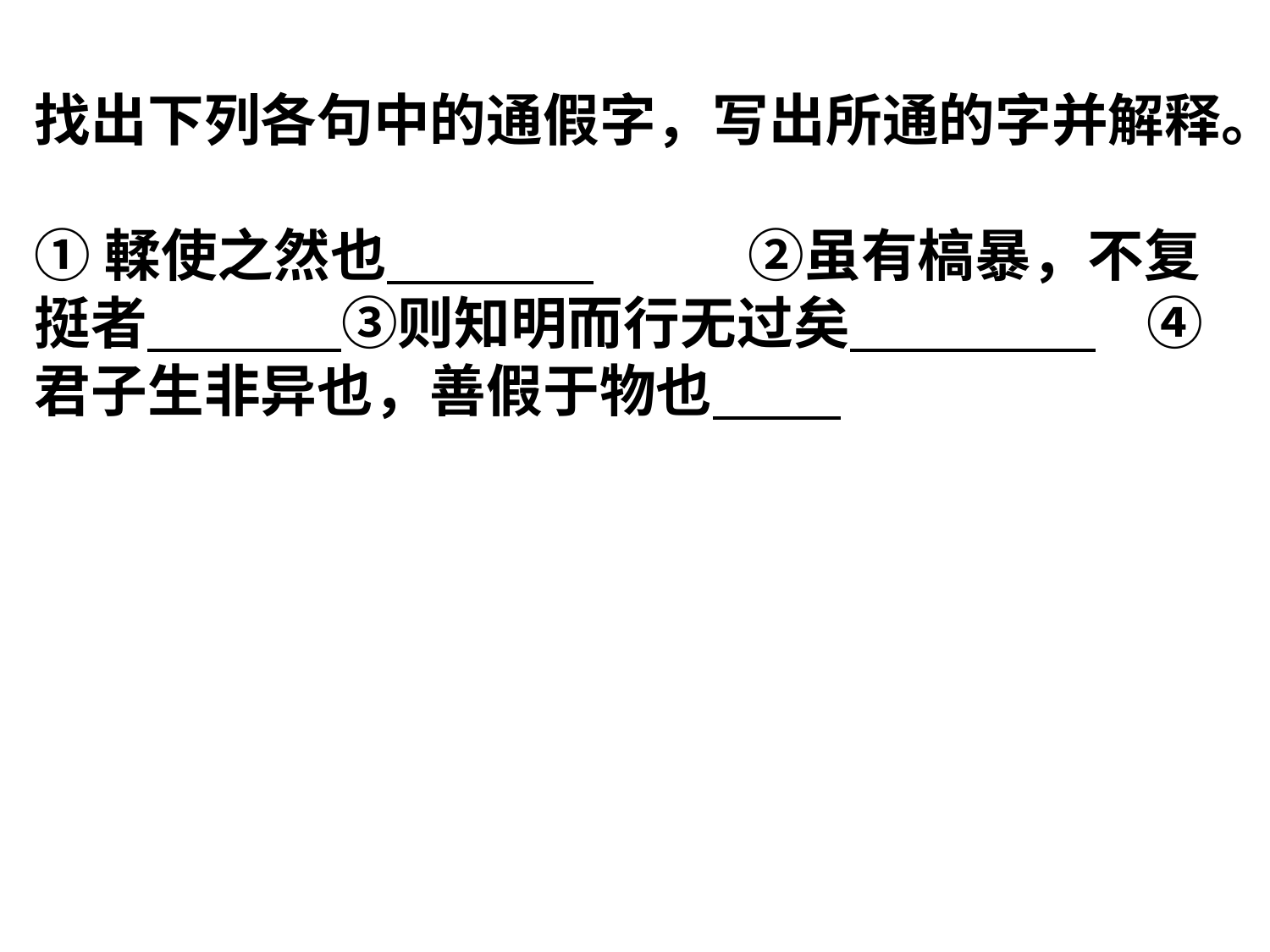

找出下列各句中的通假字，写出所通的字并解释。

①輮使之然也                            ②虽有槁暴，不复挺者               ③则知明而行无过矣                       ④君子生非异也，善假于物也